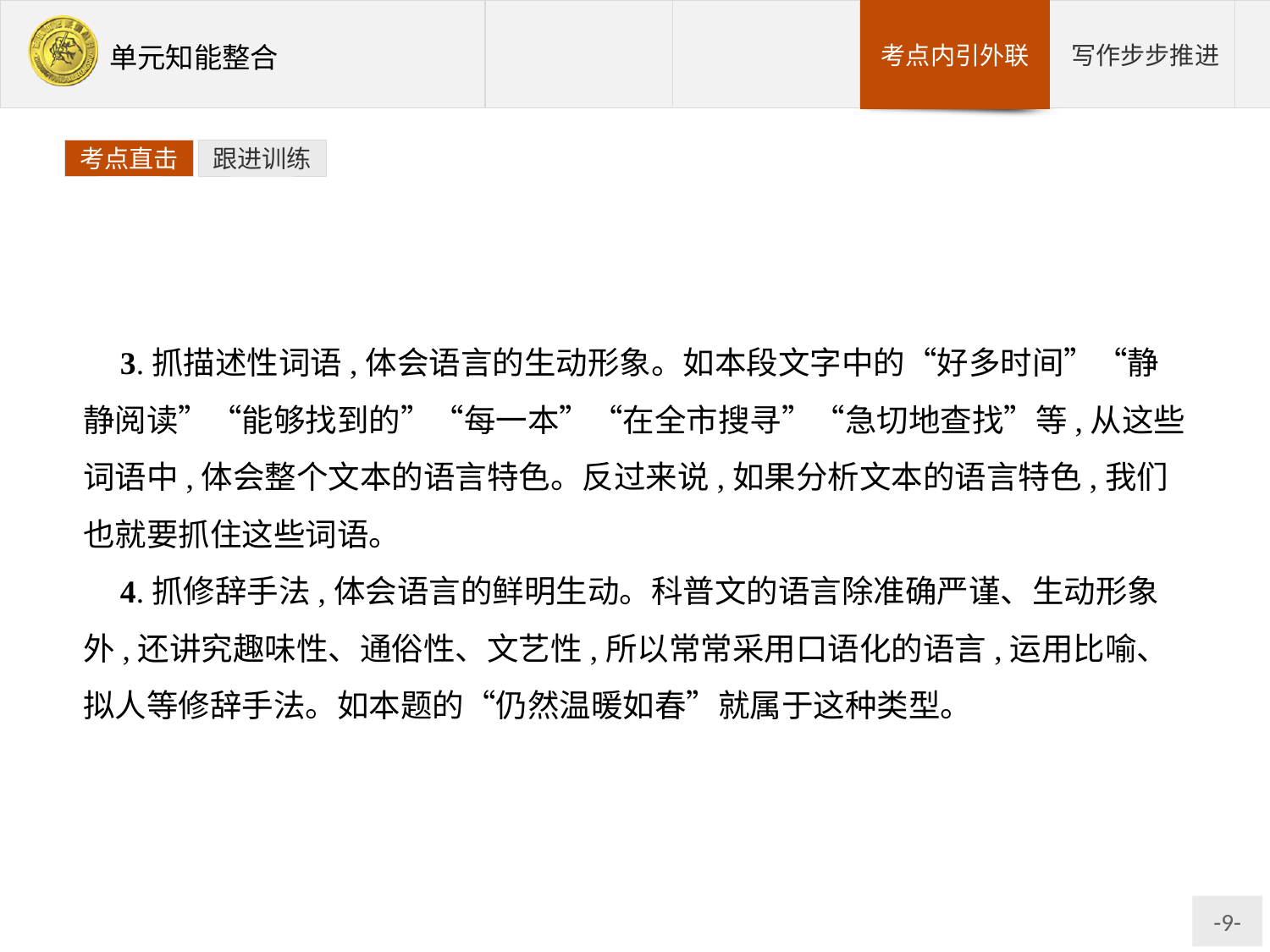

考点直击
跟进训练
3.抓描述性词语,体会语言的生动形象。如本段文字中的“好多时间”“静静阅读”“能够找到的”“每一本”“在全市搜寻”“急切地查找”等,从这些词语中,体会整个文本的语言特色。反过来说,如果分析文本的语言特色,我们也就要抓住这些词语。
4.抓修辞手法,体会语言的鲜明生动。科普文的语言除准确严谨、生动形象外,还讲究趣味性、通俗性、文艺性,所以常常采用口语化的语言,运用比喻、拟人等修辞手法。如本题的“仍然温暖如春”就属于这种类型。